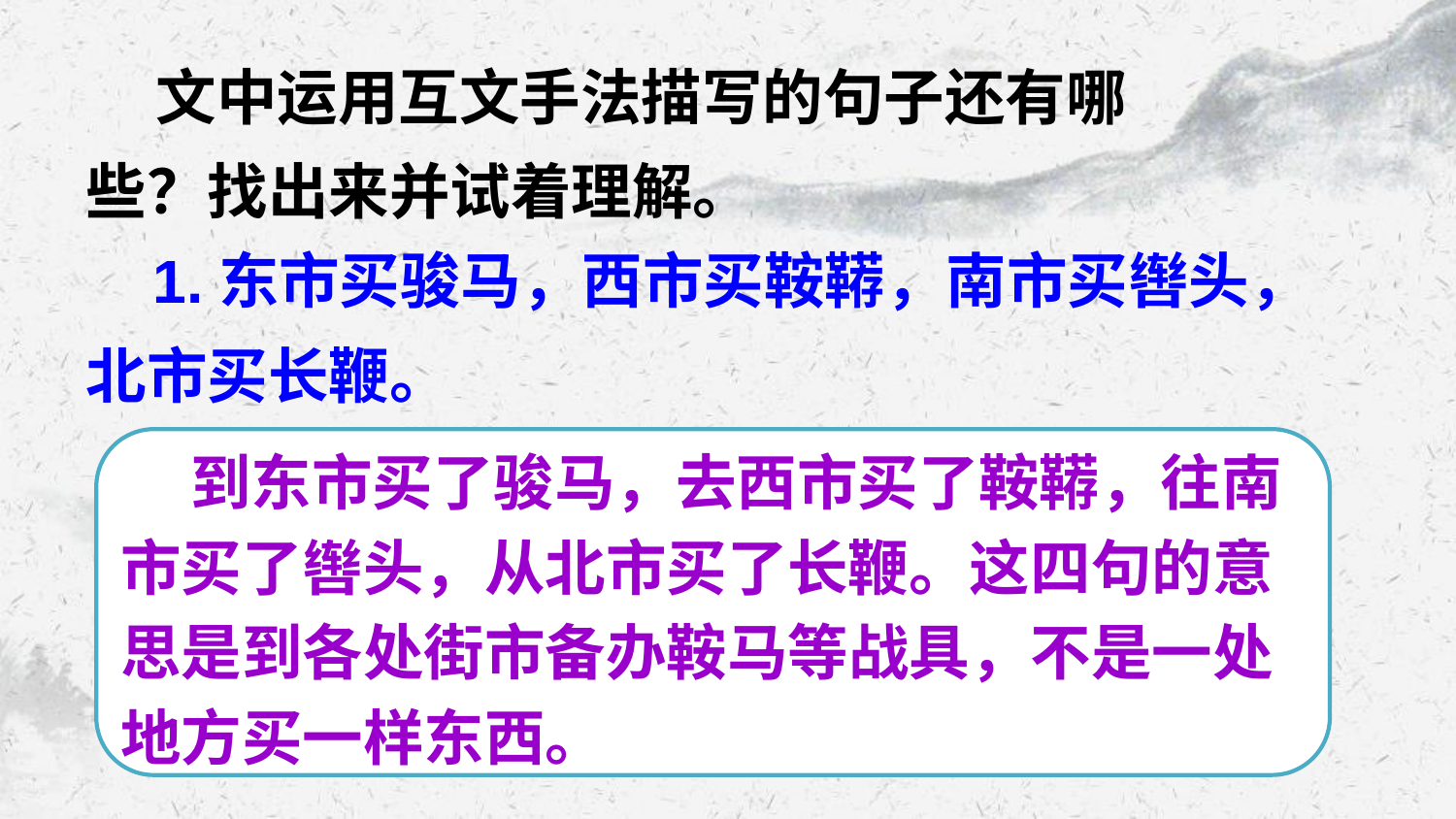

文中运用互文手法描写的句子还有哪些？找出来并试着理解。

    1.东市买骏马，西市买鞍鞯，南市买辔头，北市买长鞭。

    到东市买了骏马，去西市买了鞍鞯，往南市买了辔头，从北市买了长鞭。这四句的意思是到各处街市备办鞍马等战具，不是一处地方买一样东西。